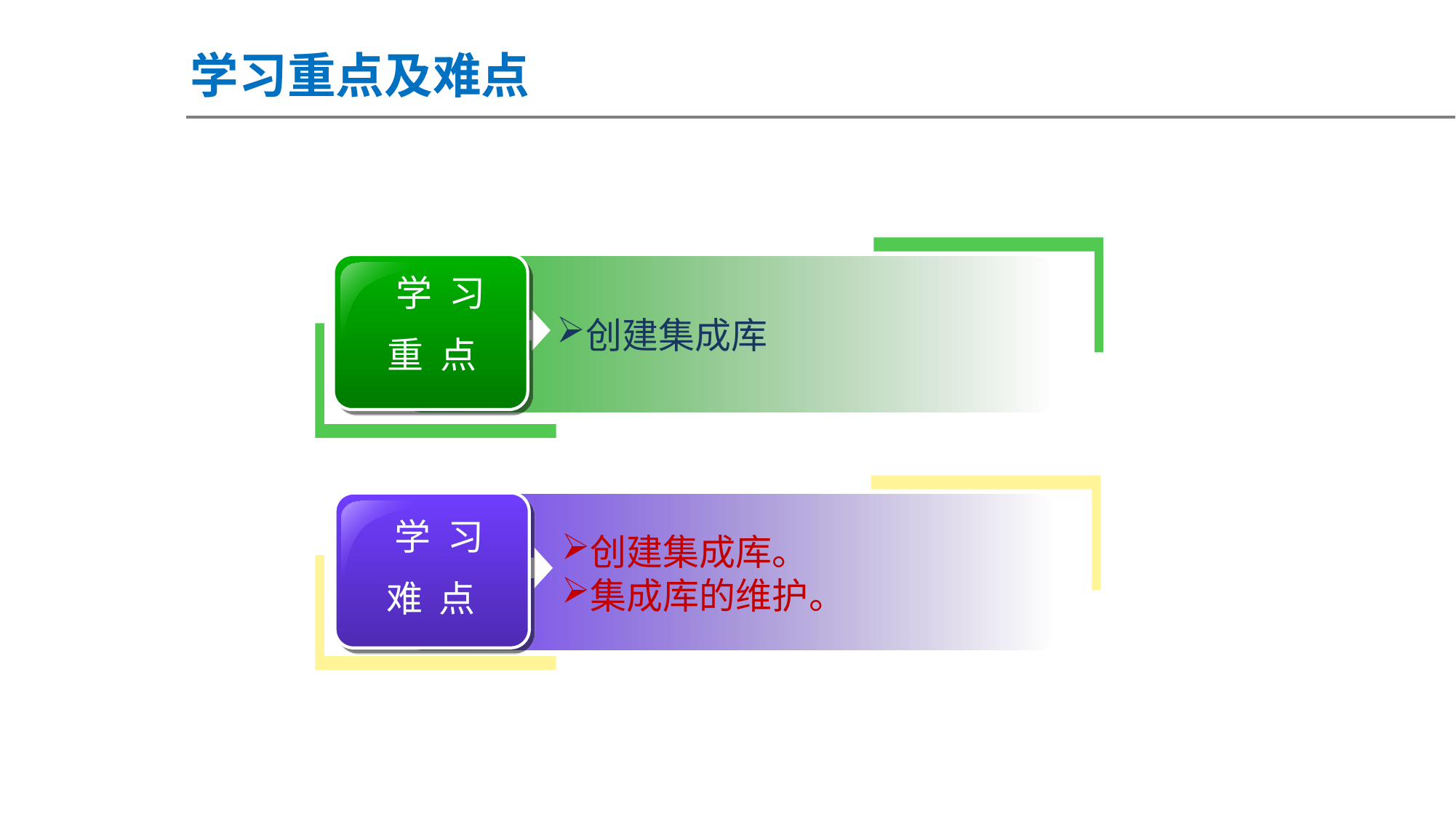

学习重点及难点

 学  习
重  点
创建集成库

 学  习
难  点
创建集成库。
集成库的维护。